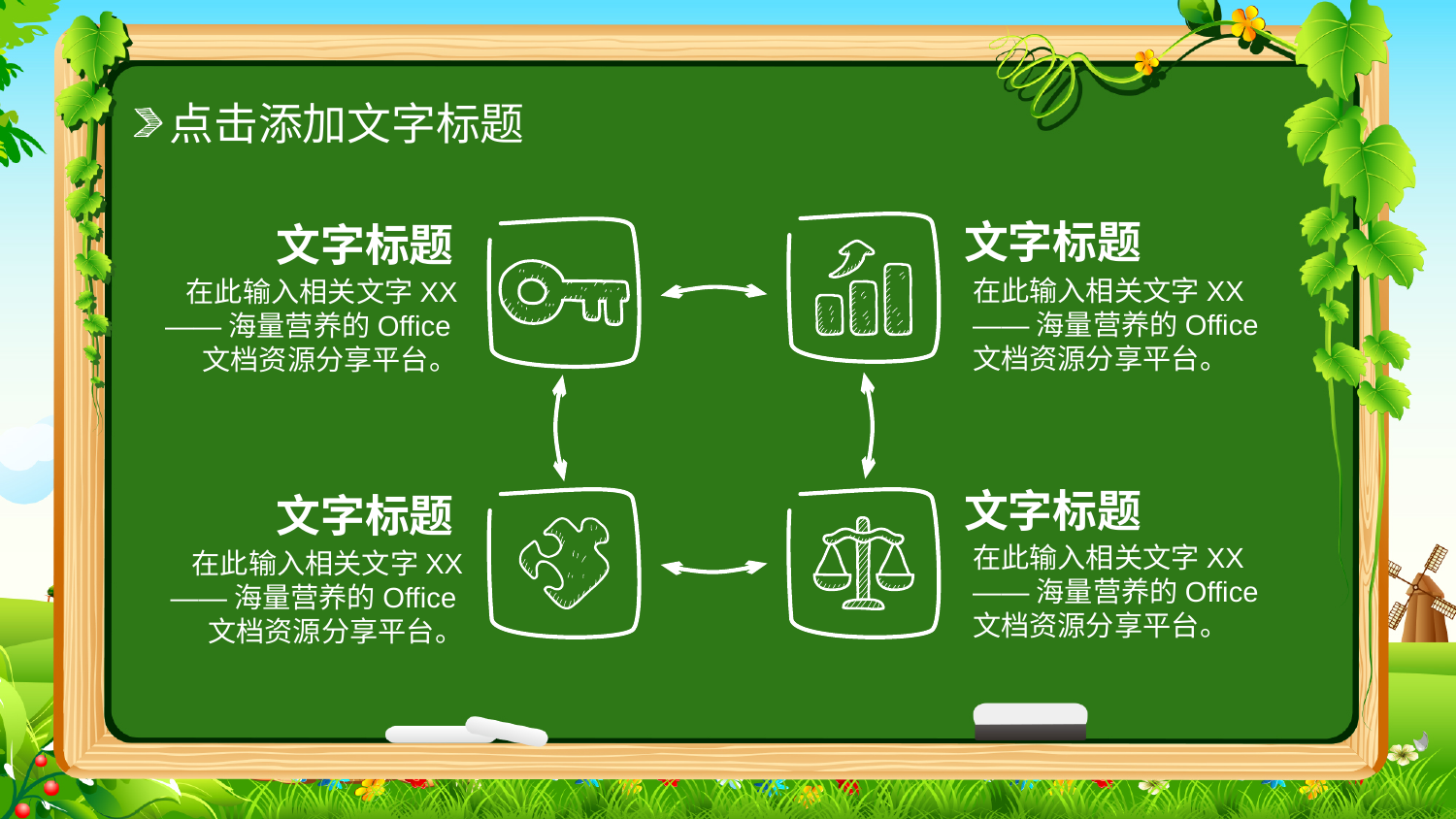

点击添加文字标题

文字标题
文字标题

在此输入相关文字XX——海量营养的Office文档资源分享平台。
在此输入相关文字XX——海量营养的Office文档资源分享平台。

文字标题
文字标题

在此输入相关文字XX——海量营养的Office文档资源分享平台。
在此输入相关文字XX——海量营养的Office文档资源分享平台。